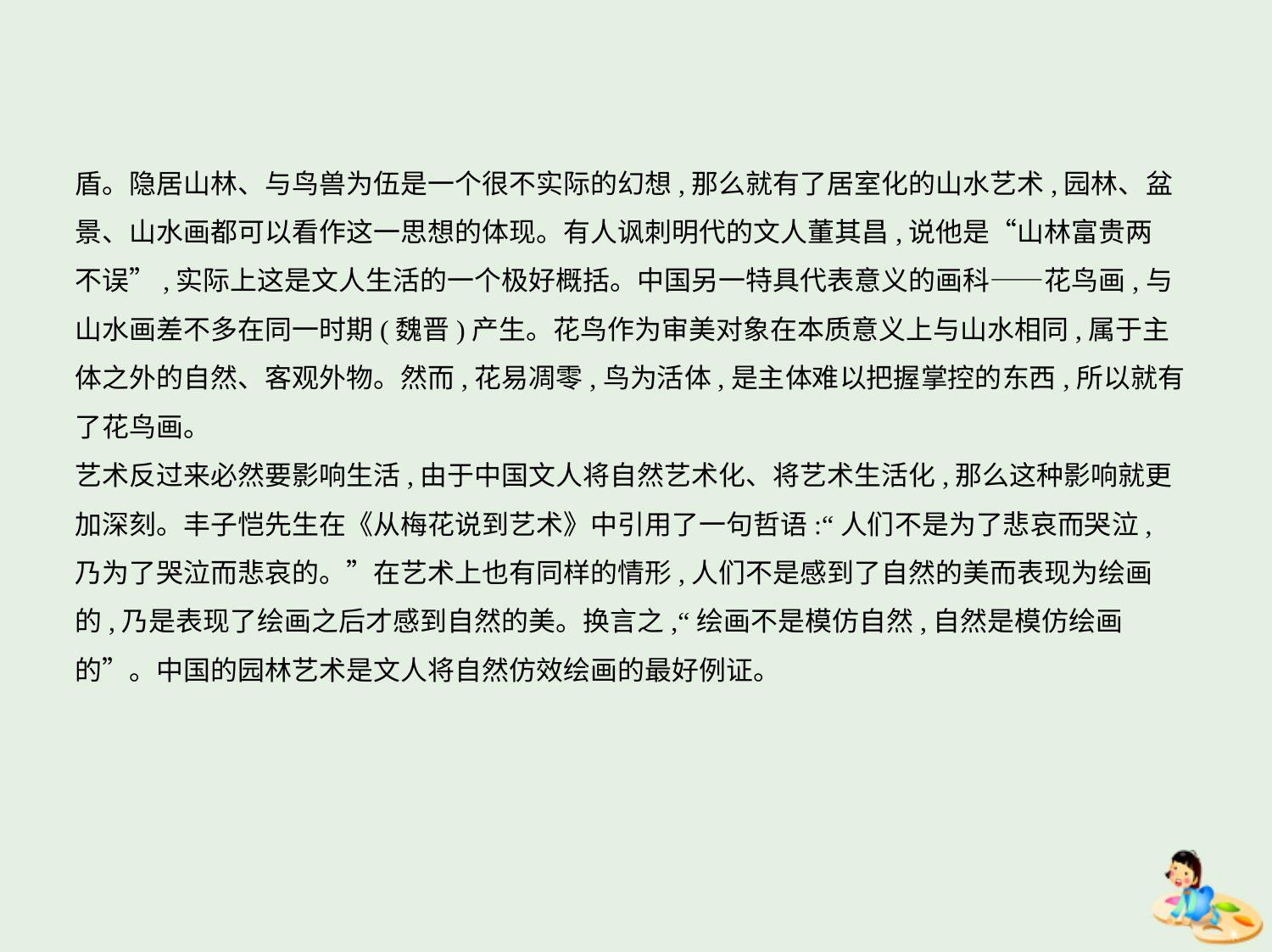

盾。隐居山林、与鸟兽为伍是一个很不实际的幻想,那么就有了居室化的山水艺术,园林、盆
景、山水画都可以看作这一思想的体现。有人讽刺明代的文人董其昌,说他是“山林富贵两
不误”,实际上这是文人生活的一个极好概括。中国另一特具代表意义的画科——花鸟画,与
山水画差不多在同一时期(魏晋)产生。花鸟作为审美对象在本质意义上与山水相同,属于主
体之外的自然、客观外物。然而,花易凋零,鸟为活体,是主体难以把握掌控的东西,所以就有
了花鸟画。
艺术反过来必然要影响生活,由于中国文人将自然艺术化、将艺术生活化,那么这种影响就更
加深刻。丰子恺先生在《从梅花说到艺术》中引用了一句哲语:“人们不是为了悲哀而哭泣,
乃为了哭泣而悲哀的。”在艺术上也有同样的情形,人们不是感到了自然的美而表现为绘画
的,乃是表现了绘画之后才感到自然的美。换言之,“绘画不是模仿自然,自然是模仿绘画
的”。中国的园林艺术是文人将自然仿效绘画的最好例证。